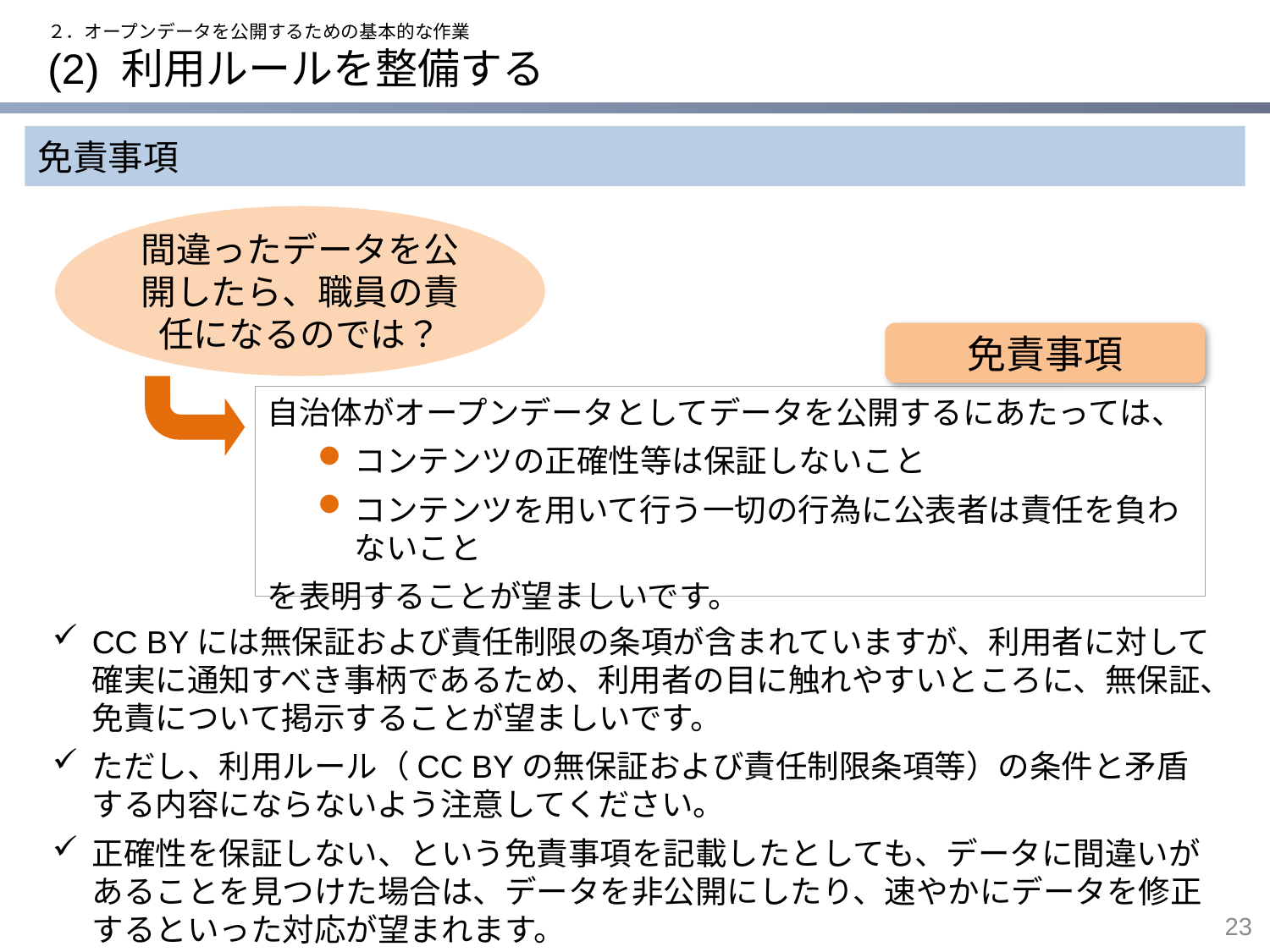

２．オープンデータを公開するための基本的な作業
# (2) 利用ルールを整備する
免責事項
間違ったデータを公開したら、職員の責任になるのでは？
免責事項

自治体がオープンデータとしてデータを公開するにあたっては、
コンテンツの正確性等は保証しないこと
コンテンツを用いて行う一切の行為に公表者は責任を負わないこと
を表明することが望ましいです。
CC BYには無保証および責任制限の条項が含まれていますが、利用者に対して確実に通知すべき事柄であるため、利用者の目に触れやすいところに、無保証、免責について掲示することが望ましいです。
ただし、利用ルール（CC BYの無保証および責任制限条項等）の条件と矛盾する内容にならないよう注意してください。
正確性を保証しない、という免責事項を記載したとしても、データに間違いがあることを見つけた場合は、データを非公開にしたり、速やかにデータを修正するといった対応が望まれます。

23